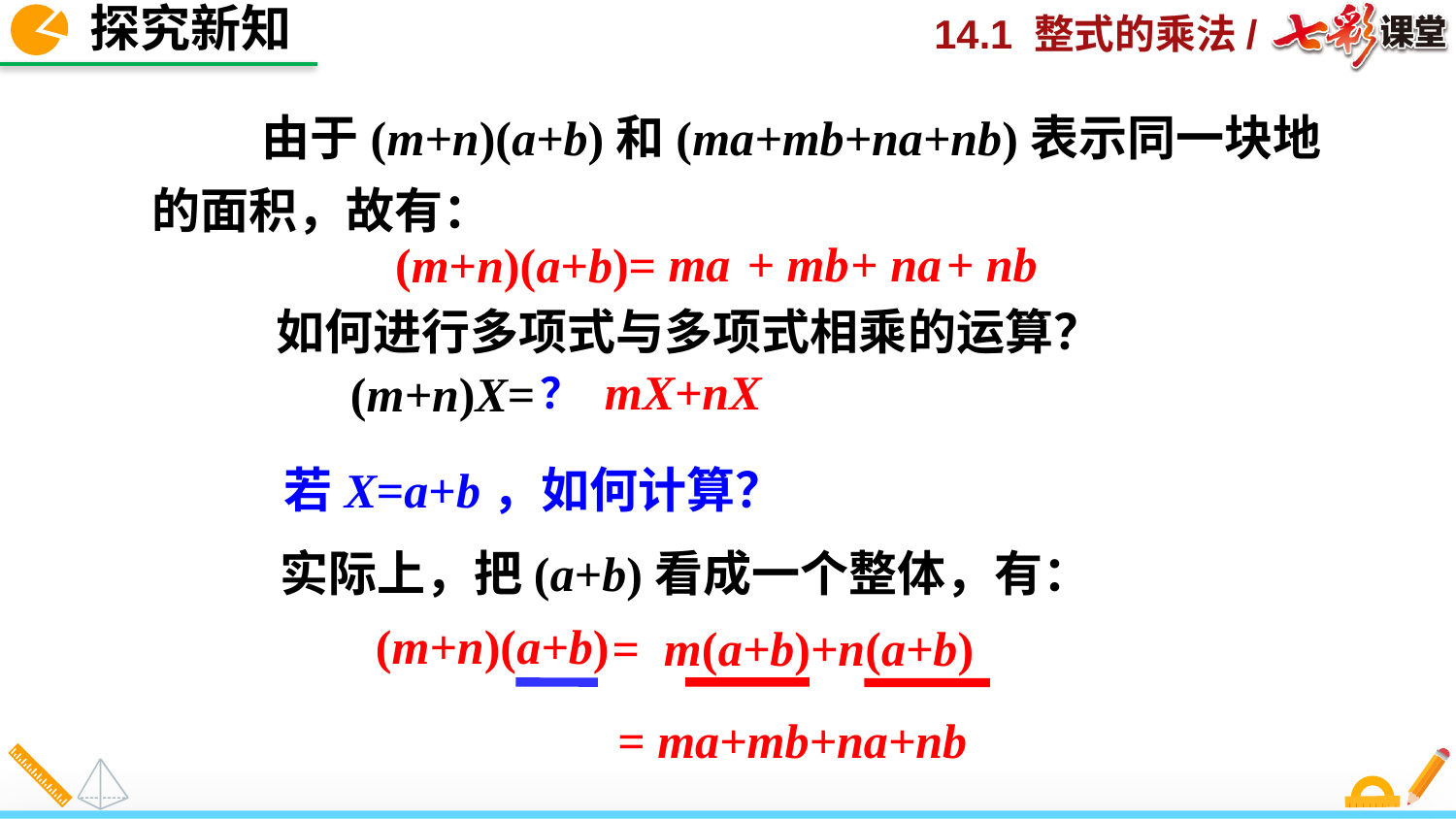

探究新知

         由于(m+n)(a+b)和(ma+mb+na+nb)表示同一块地的面积，故有：

ma
+ mb
+ na
+ nb
(m+n)(a+b)=
如何进行多项式与多项式相乘的运算？
mX+nX
(m+n)X=
？
若X=a+b，如何计算？
实际上，把(a+b)看成一个整体，有：
(m+n)(a+b)
=  m(a+b)+n(a+b)

= ma+mb+na+nb